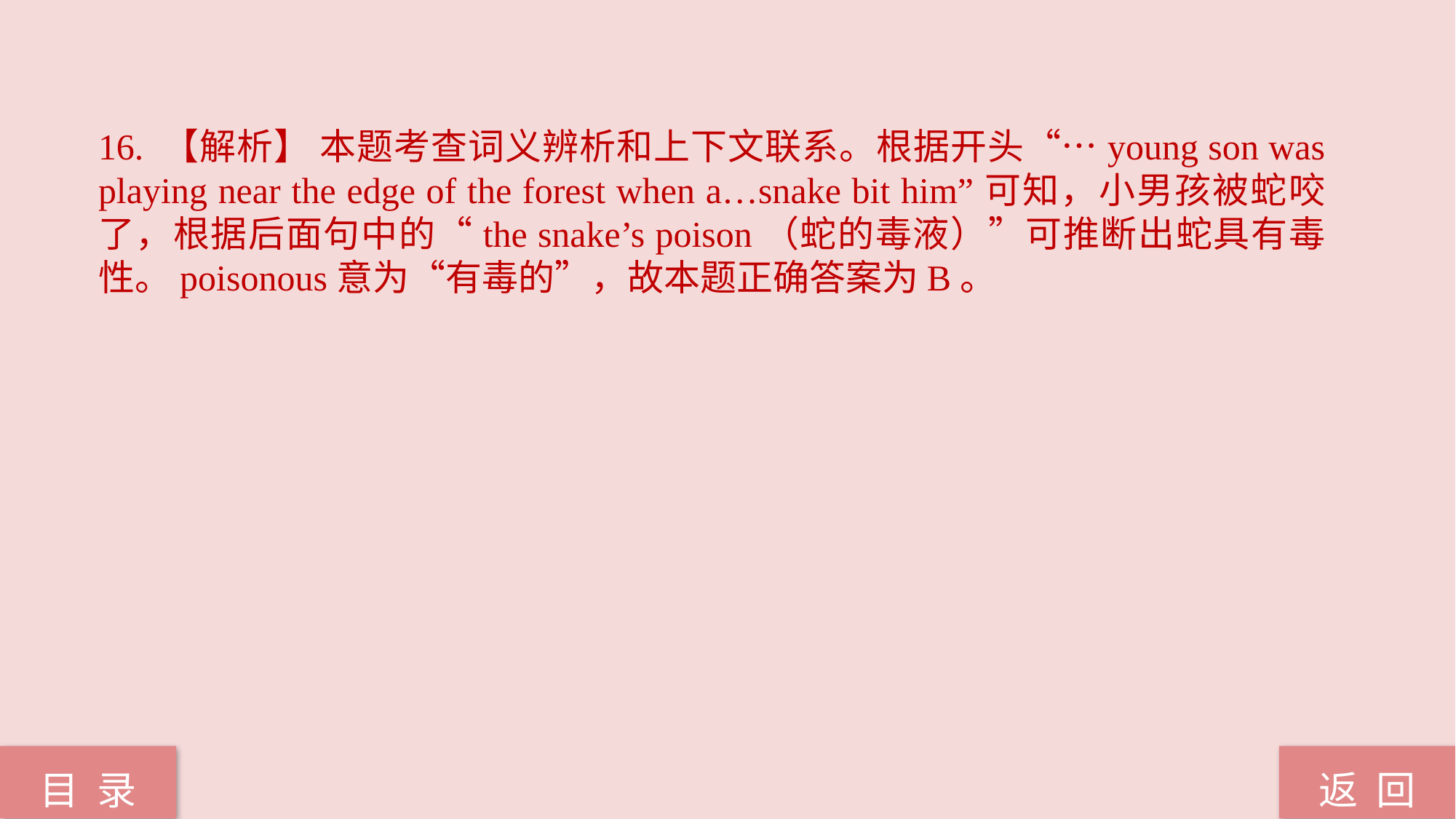

16. 【解析】 本题考查词义辨析和上下文联系。根据开头“…young son was playing near the edge of the forest when a…snake bit him”可知，小男孩被蛇咬了，根据后面句中的“the snake’s poison（蛇的毒液）”可推断出蛇具有毒性。poisonous意为“有毒的”，故本题正确答案为B。
返  回